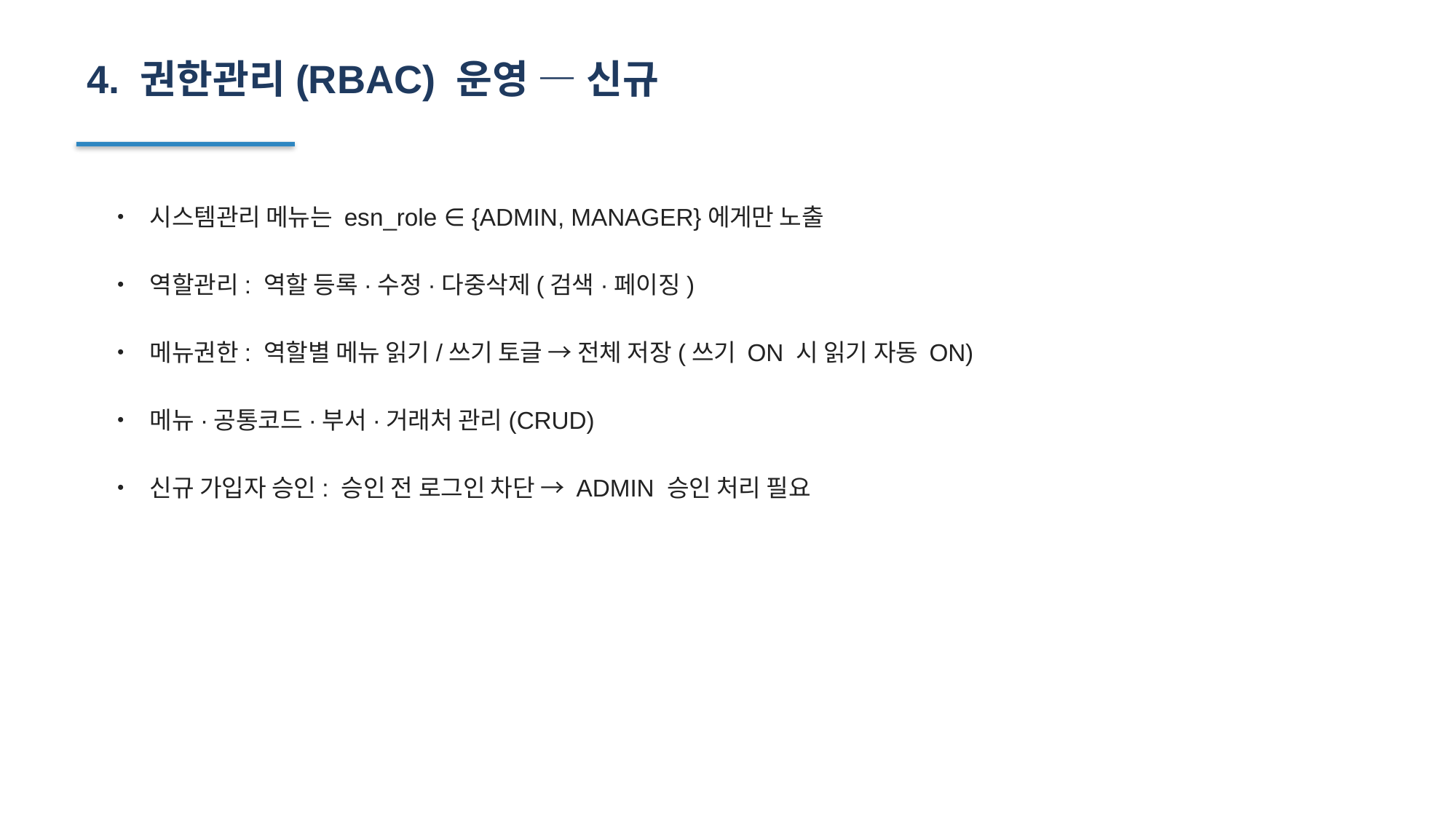

4. 권한관리(RBAC) 운영 — 신규

•  시스템관리 메뉴는 esn_role ∈ {ADMIN, MANAGER}에게만 노출
•  역할관리: 역할 등록·수정·다중삭제(검색·페이징)
•  메뉴권한: 역할별 메뉴 읽기/쓰기 토글 → 전체 저장(쓰기 ON 시 읽기 자동 ON)
•  메뉴·공통코드·부서·거래처 관리(CRUD)
•  신규 가입자 승인: 승인 전 로그인 차단 → ADMIN 승인 처리 필요